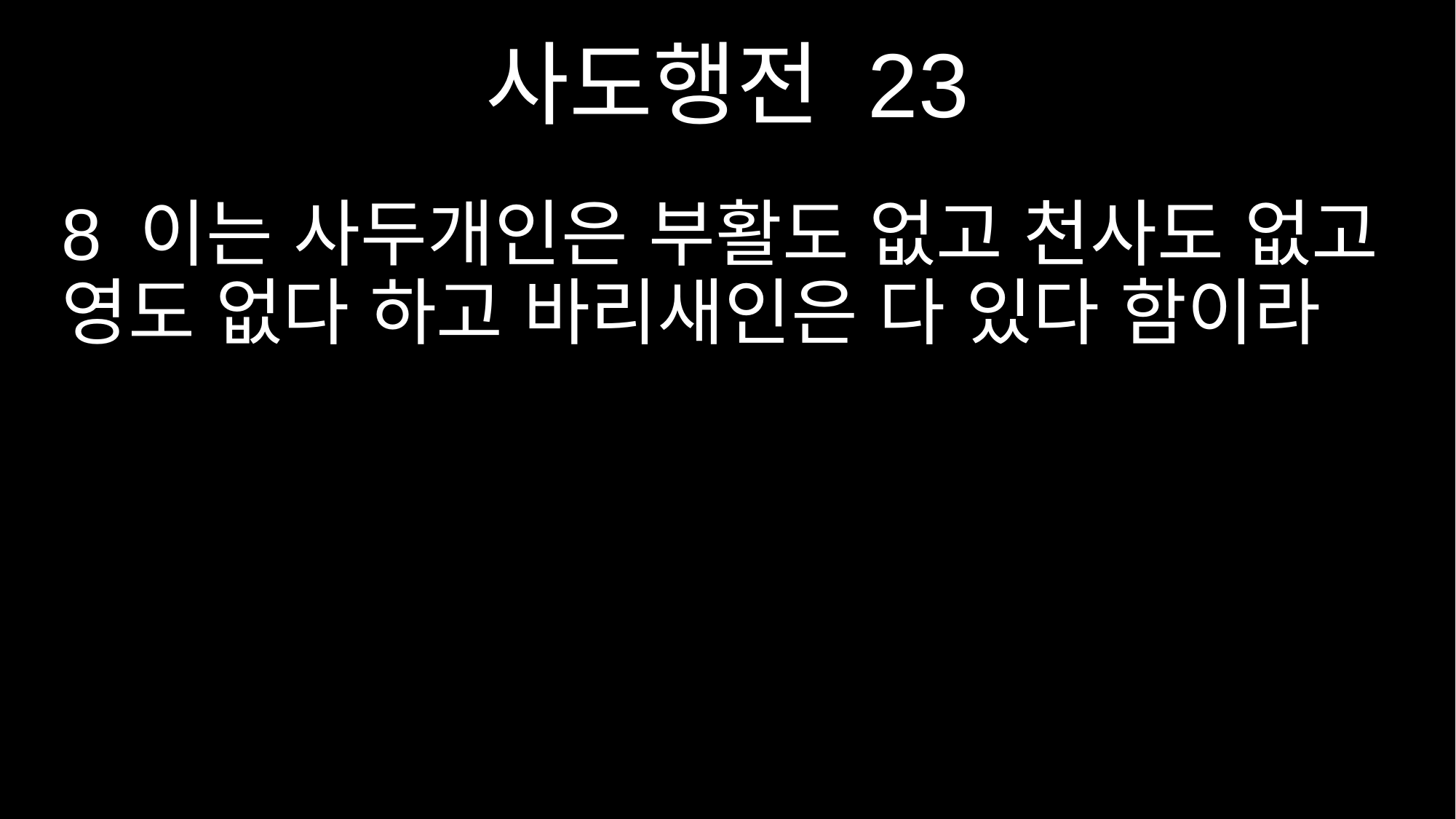

사도행전 23
8 이는 사두개인은 부활도 없고 천사도 없고 영도 없다 하고 바리새인은 다 있다 함이라